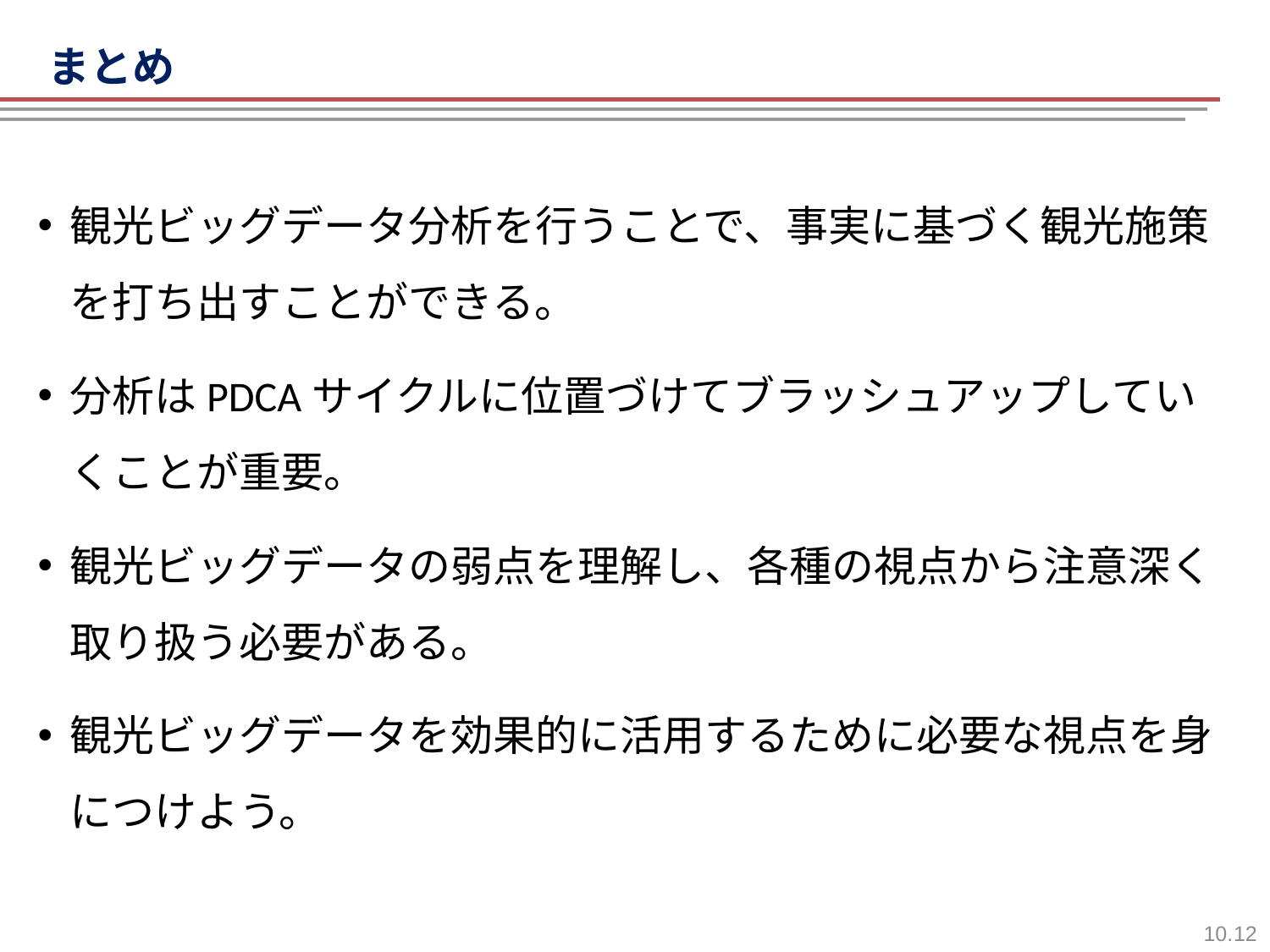

まとめ
# まとめ

観光ビッグデータ分析を行うことで、事実に基づく観光施策を打ち出すことができる。
分析はPDCAサイクルに位置づけてブラッシュアップしていくことが重要。
観光ビッグデータの弱点を理解し、各種の視点から注意深く取り扱う必要がある。
観光ビッグデータを効果的に活用するために必要な視点を身につけよう。
12